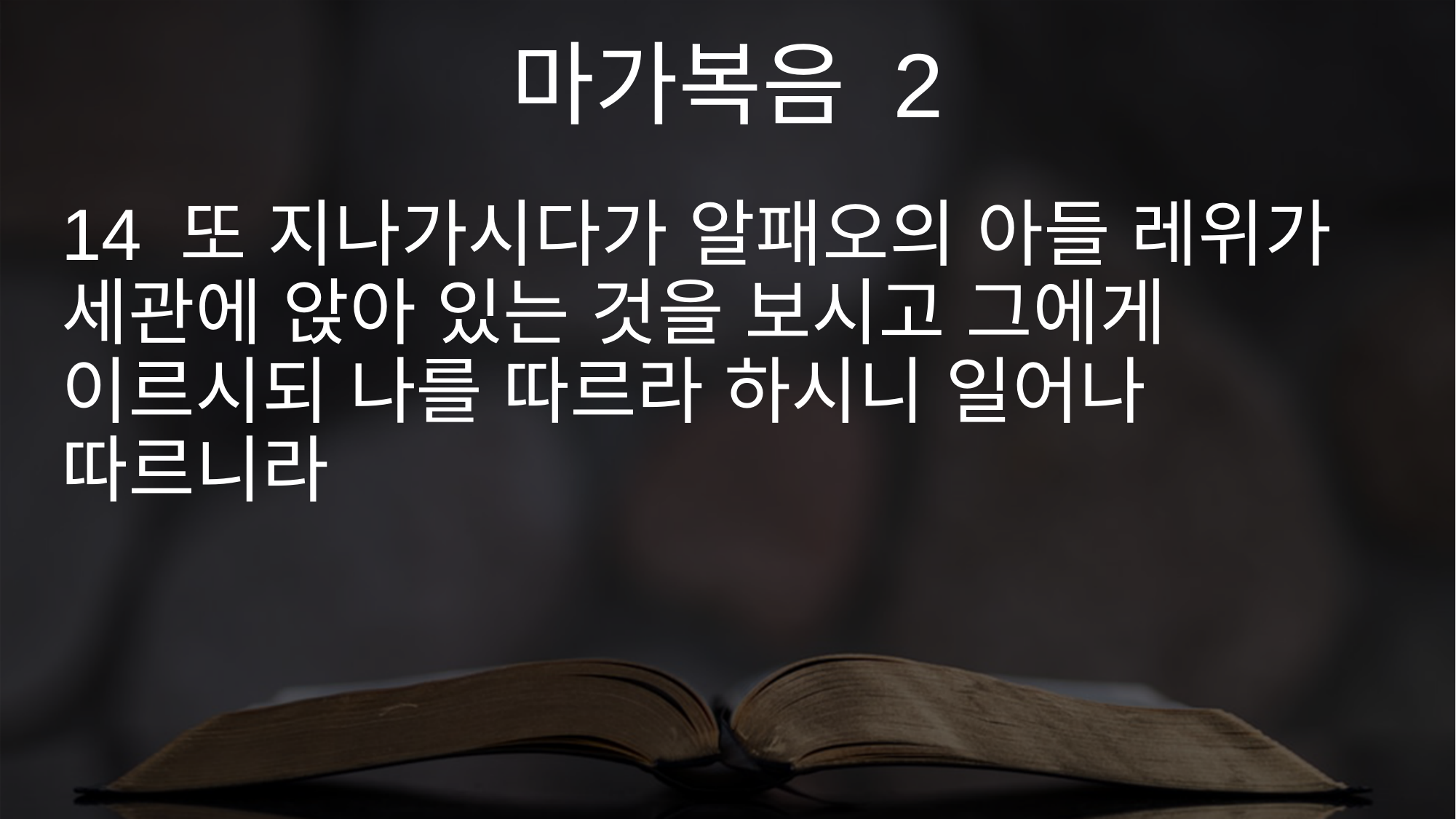

마가복음 2
14 또 지나가시다가 알패오의 아들 레위가 세관에 앉아 있는 것을 보시고 그에게 이르시되 나를 따르라 하시니 일어나 따르니라